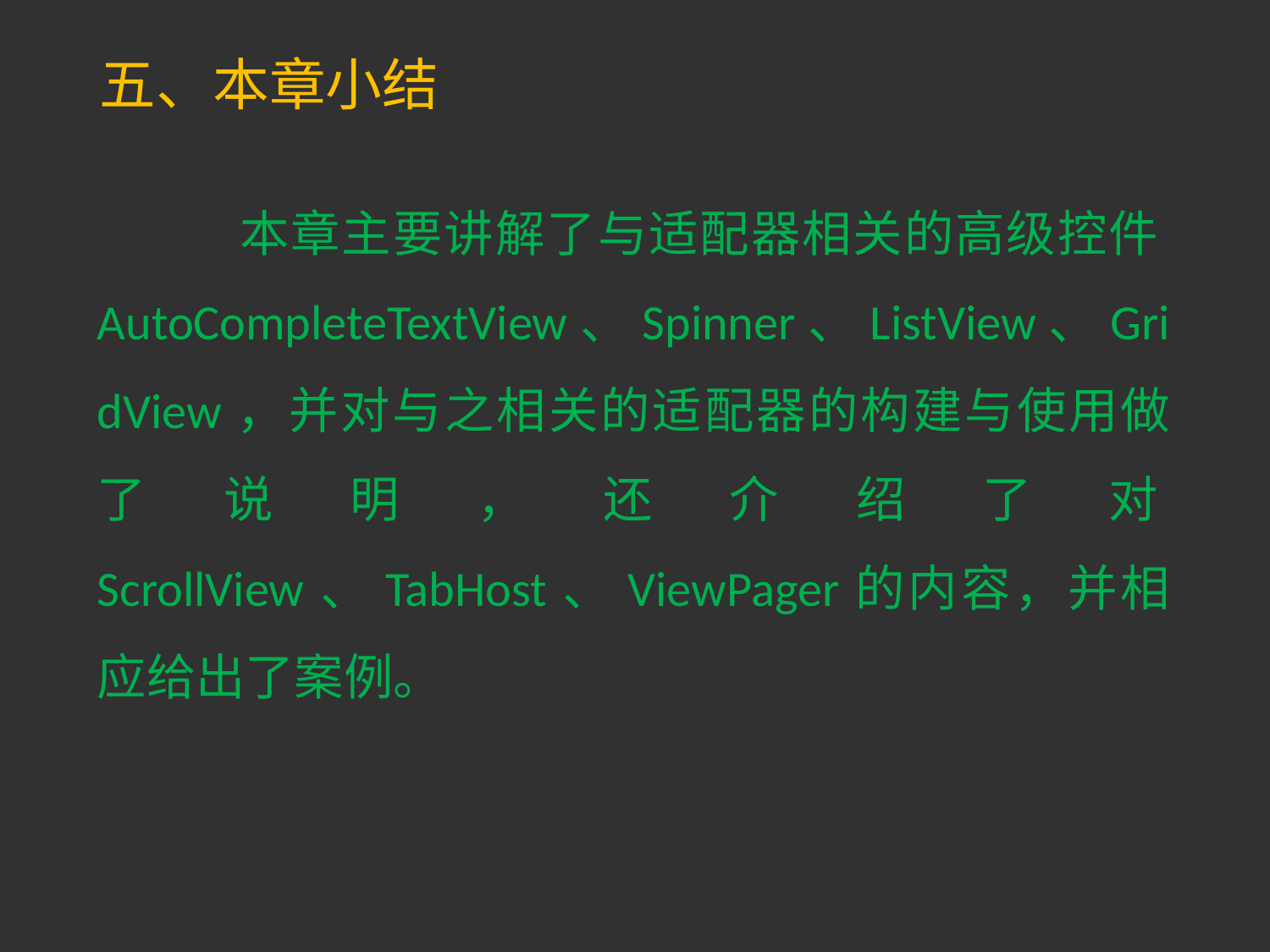

# 五、本章小结
          本章主要讲解了与适配器相关的高级控件AutoCompleteTextView、Spinner、ListView、GridView，并对与之相关的适配器的构建与使用做了说明，还介绍了对ScrollView、TabHost、ViewPager的内容，并相应给出了案例。